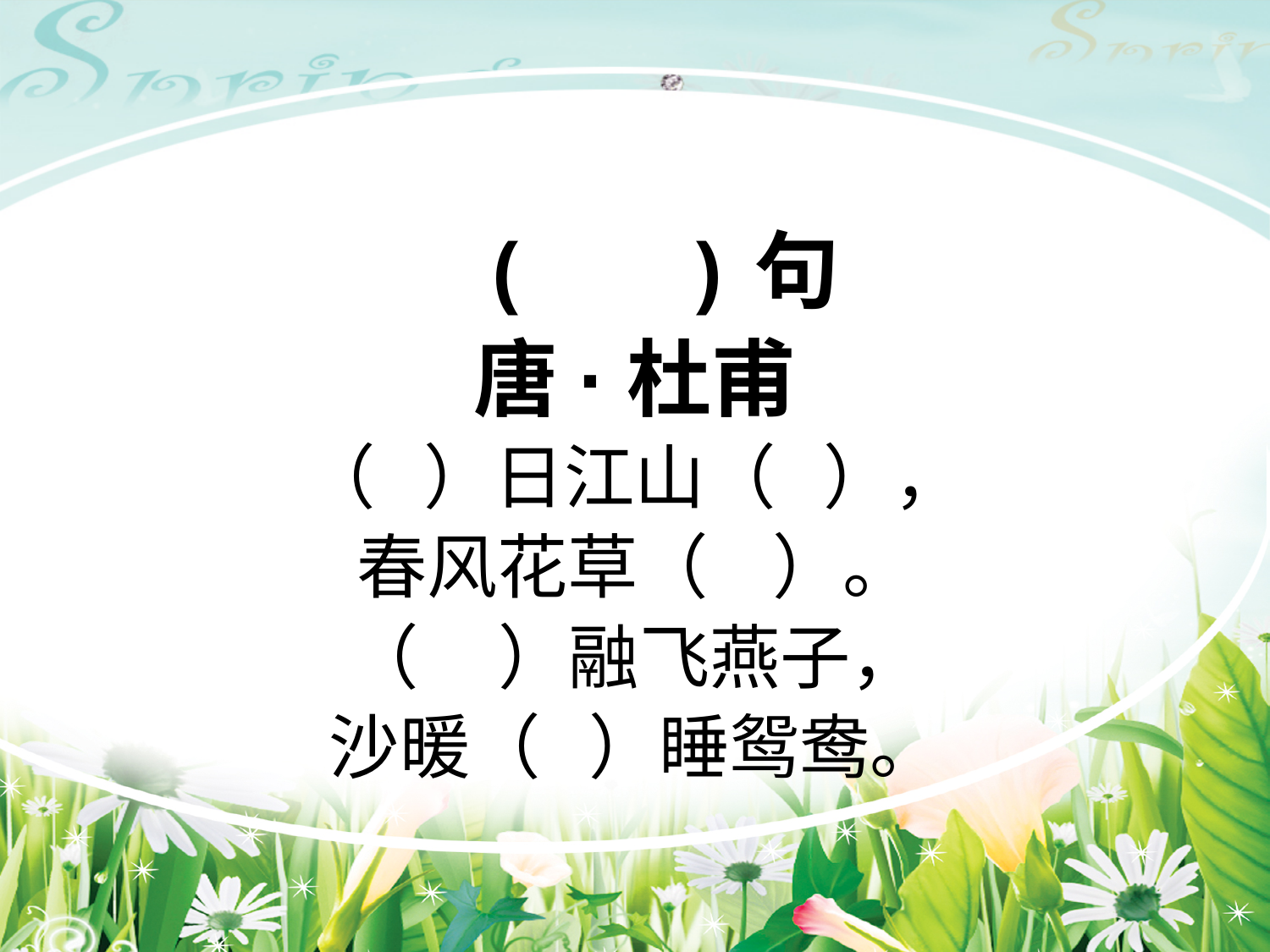

#
 (   )句
唐·杜甫
（   ）日江山（   ），
春风花草（    ）。
（     ）融飞燕子，
沙暖（   ）睡鸳鸯。